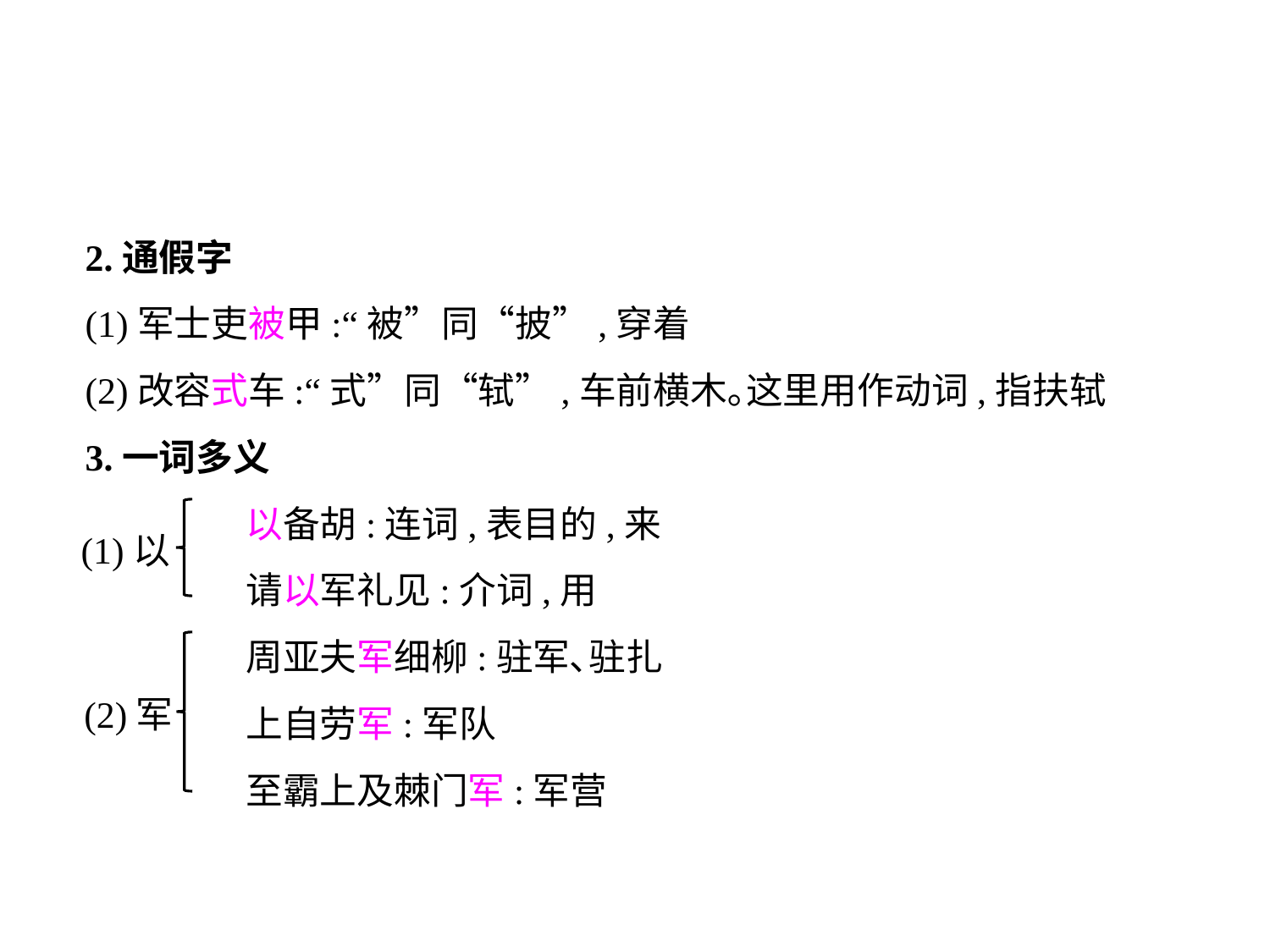

2.通假字
(1)军士吏被甲:“被”同“披”,穿着
(2)改容式车:“式”同“轼”,车前横木｡这里用作动词,指扶轼
3.一词多义
	   以备胡:连词,表目的,来
	   请以军礼见:介词,用
	   周亚夫军细柳:驻军､驻扎
	   上自劳军:军队
	   至霸上及棘门军:军营

(1)以

(2)军